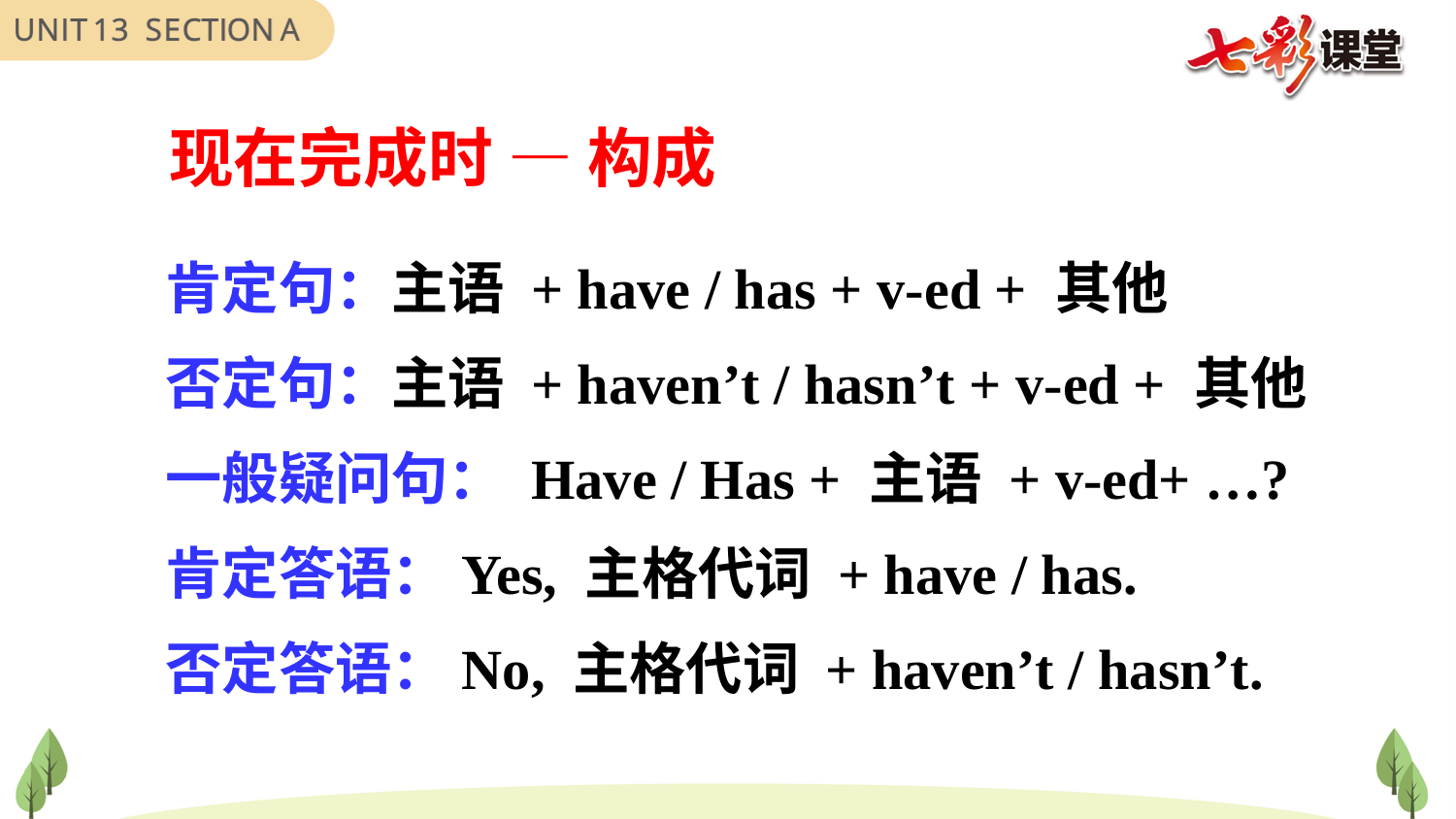

现在完成时 — 构成
肯定句：主语 + have / has + v-ed + 其他
否定句：主语 + haven’t / hasn’t + v-ed + 其他
一般疑问句： Have / Has + 主语 + v-ed+ …?
肯定答语：Yes, 主格代词 + have / has.
否定答语：No, 主格代词 + haven’t / hasn’t.